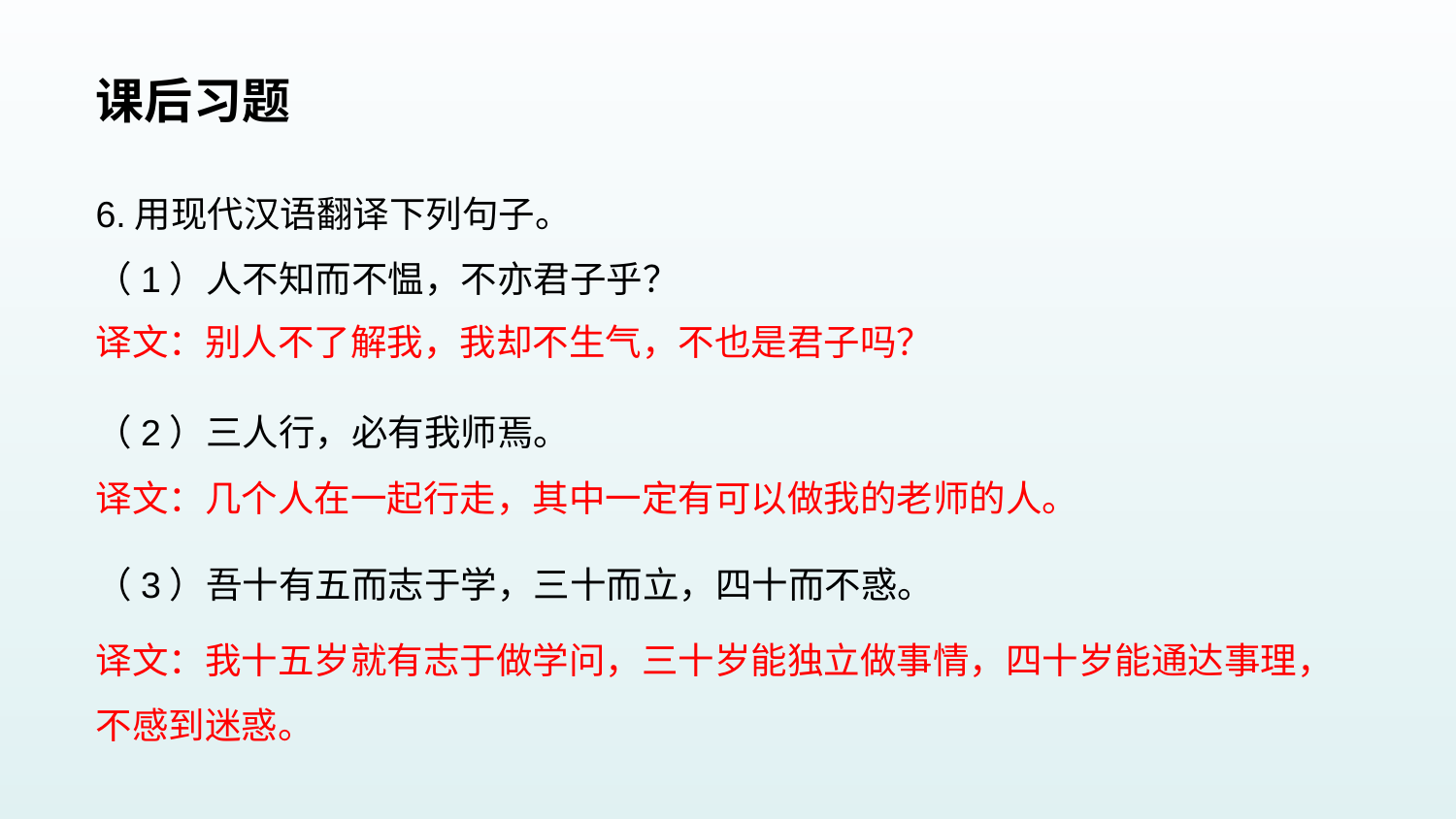

课后习题
6.用现代汉语翻译下列句子。
（1）人不知而不愠，不亦君子乎？

（2）三人行，必有我师焉。

（3）吾十有五而志于学，三十而立，四十而不惑。

译文：别人不了解我，我却不生气，不也是君子吗？
译文：几个人在一起行走，其中一定有可以做我的老师的人。
译文：我十五岁就有志于做学问，三十岁能独立做事情，四十岁能通达事理，不感到迷惑。